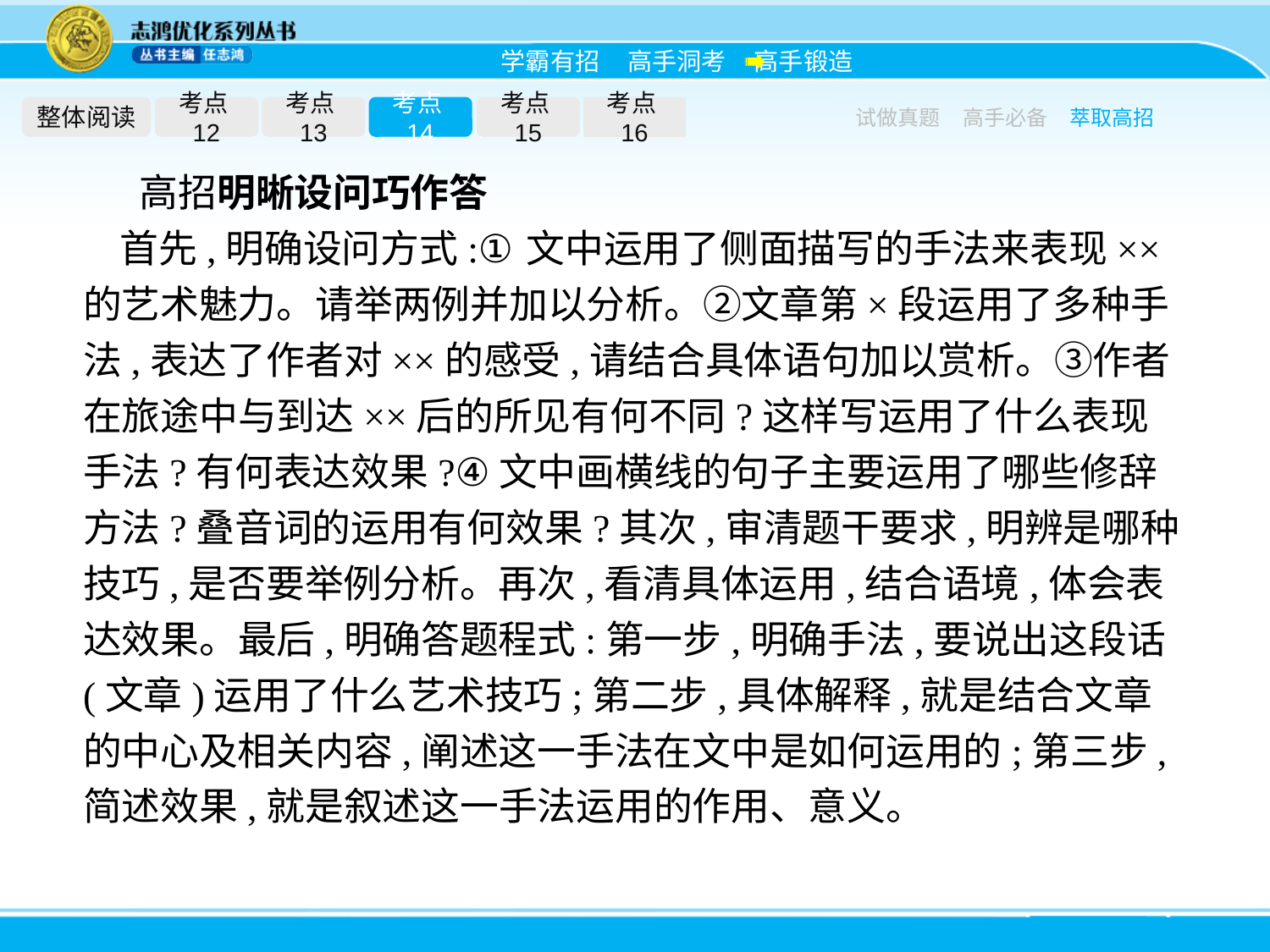

整体阅读
考点12
考点13
考点14
考点15
考点16
试做真题
高手必备
萃取高招
高招明晰设问巧作答
首先,明确设问方式:①文中运用了侧面描写的手法来表现××的艺术魅力。请举两例并加以分析。②文章第×段运用了多种手法,表达了作者对××的感受,请结合具体语句加以赏析。③作者在旅途中与到达××后的所见有何不同?这样写运用了什么表现手法?有何表达效果?④文中画横线的句子主要运用了哪些修辞方法?叠音词的运用有何效果?其次,审清题干要求,明辨是哪种技巧,是否要举例分析。再次,看清具体运用,结合语境,体会表达效果。最后,明确答题程式:第一步,明确手法,要说出这段话(文章)运用了什么艺术技巧;第二步,具体解释,就是结合文章的中心及相关内容,阐述这一手法在文中是如何运用的;第三步,简述效果,就是叙述这一手法运用的作用、意义。